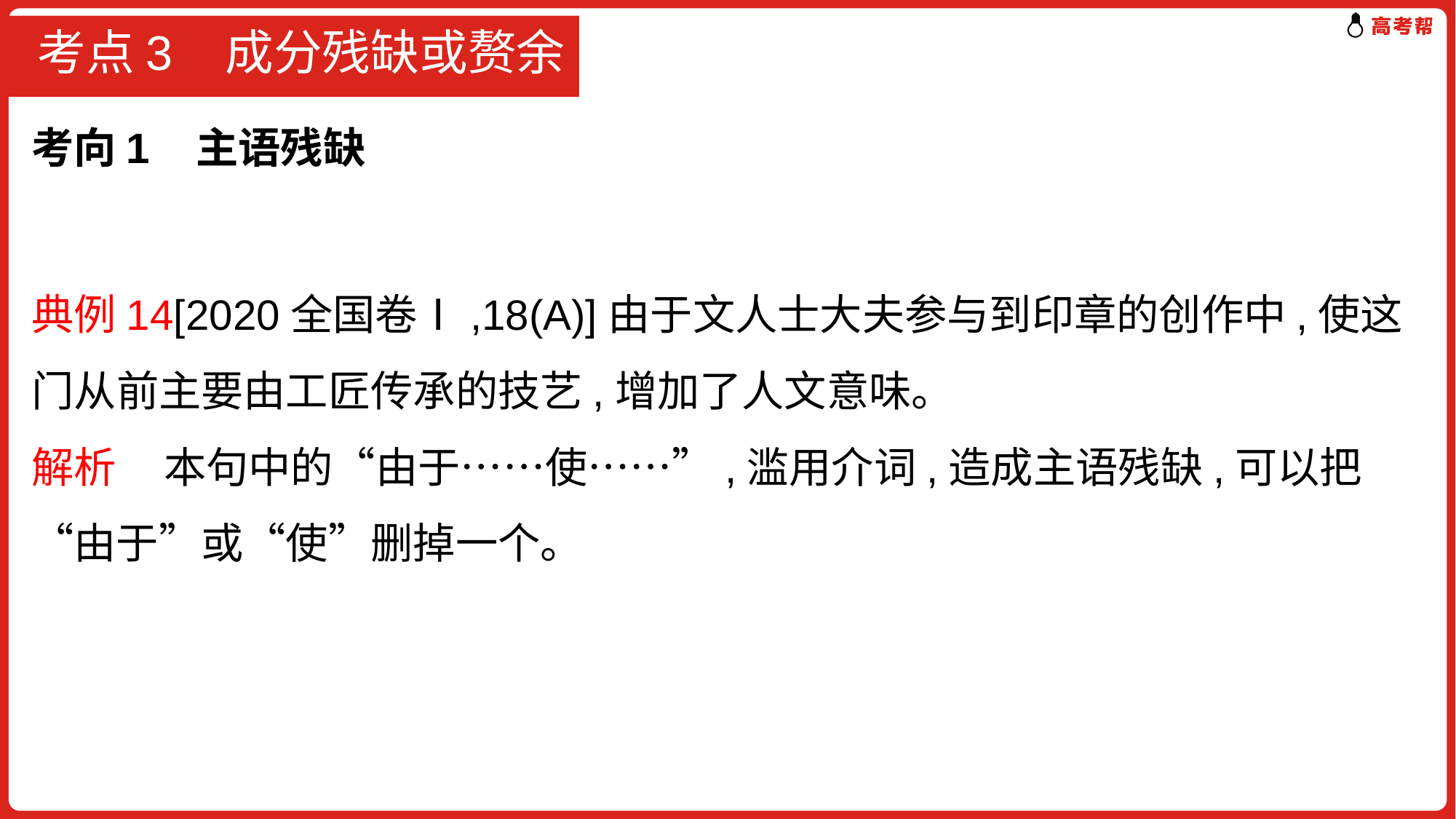

# 考点3   成分残缺或赘余
考向1   主语残缺
典例14[2020全国卷Ⅰ,18(A)]由于文人士大夫参与到印章的创作中,使这门从前主要由工匠传承的技艺,增加了人文意味。
解析     本句中的“由于……使……”,滥用介词,造成主语残缺,可以把“由于”或“使”删掉一个。